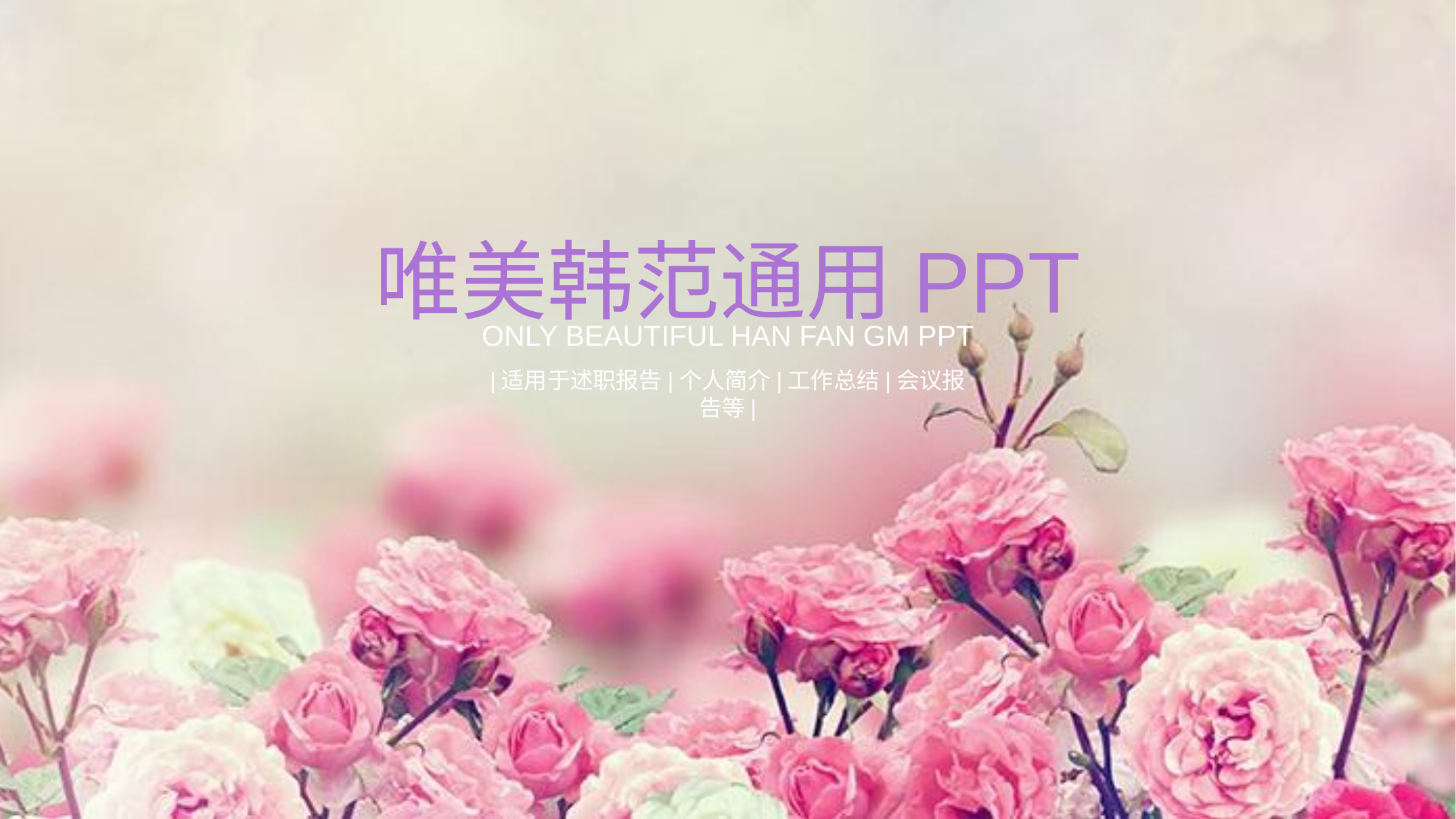

唯美韩范通用PPT
ONLY BEAUTIFUL HAN FAN GM PPT
|适用于述职报告|个人简介|工作总结|会议报告等|